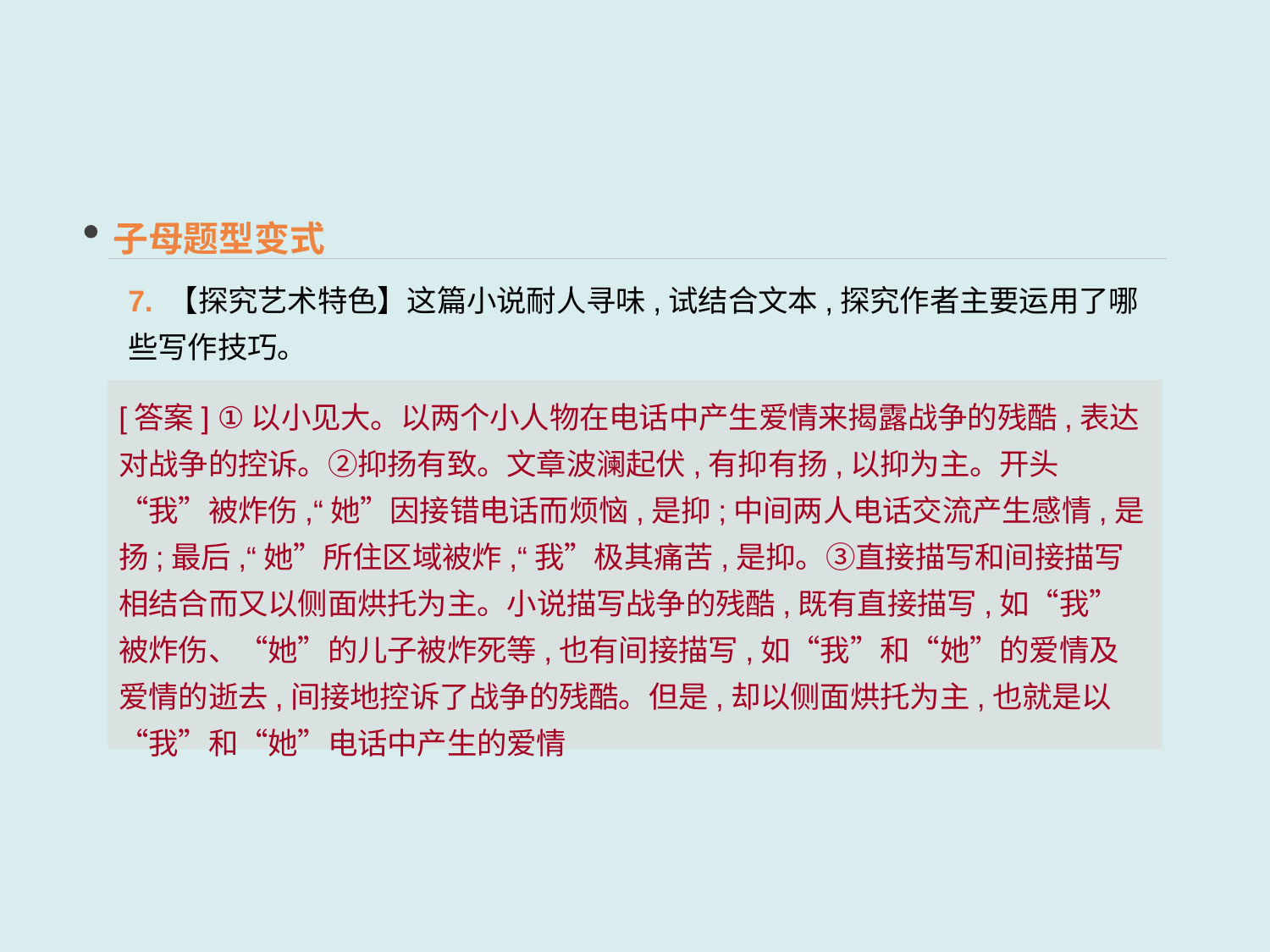

子母题型变式

7. 【探究艺术特色】这篇小说耐人寻味,试结合文本,探究作者主要运用了哪些写作技巧。

[答案] ①以小见大。以两个小人物在电话中产生爱情来揭露战争的残酷,表达对战争的控诉。②抑扬有致。文章波澜起伏,有抑有扬,以抑为主。开头“我”被炸伤,“她”因接错电话而烦恼,是抑;中间两人电话交流产生感情,是扬;最后,“她”所住区域被炸,“我”极其痛苦,是抑。③直接描写和间接描写相结合而又以侧面烘托为主。小说描写战争的残酷,既有直接描写,如“我”被炸伤、“她”的儿子被炸死等,也有间接描写,如“我”和“她”的爱情及爱情的逝去,间接地控诉了战争的残酷。但是,却以侧面烘托为主,也就是以“我”和“她”电话中产生的爱情